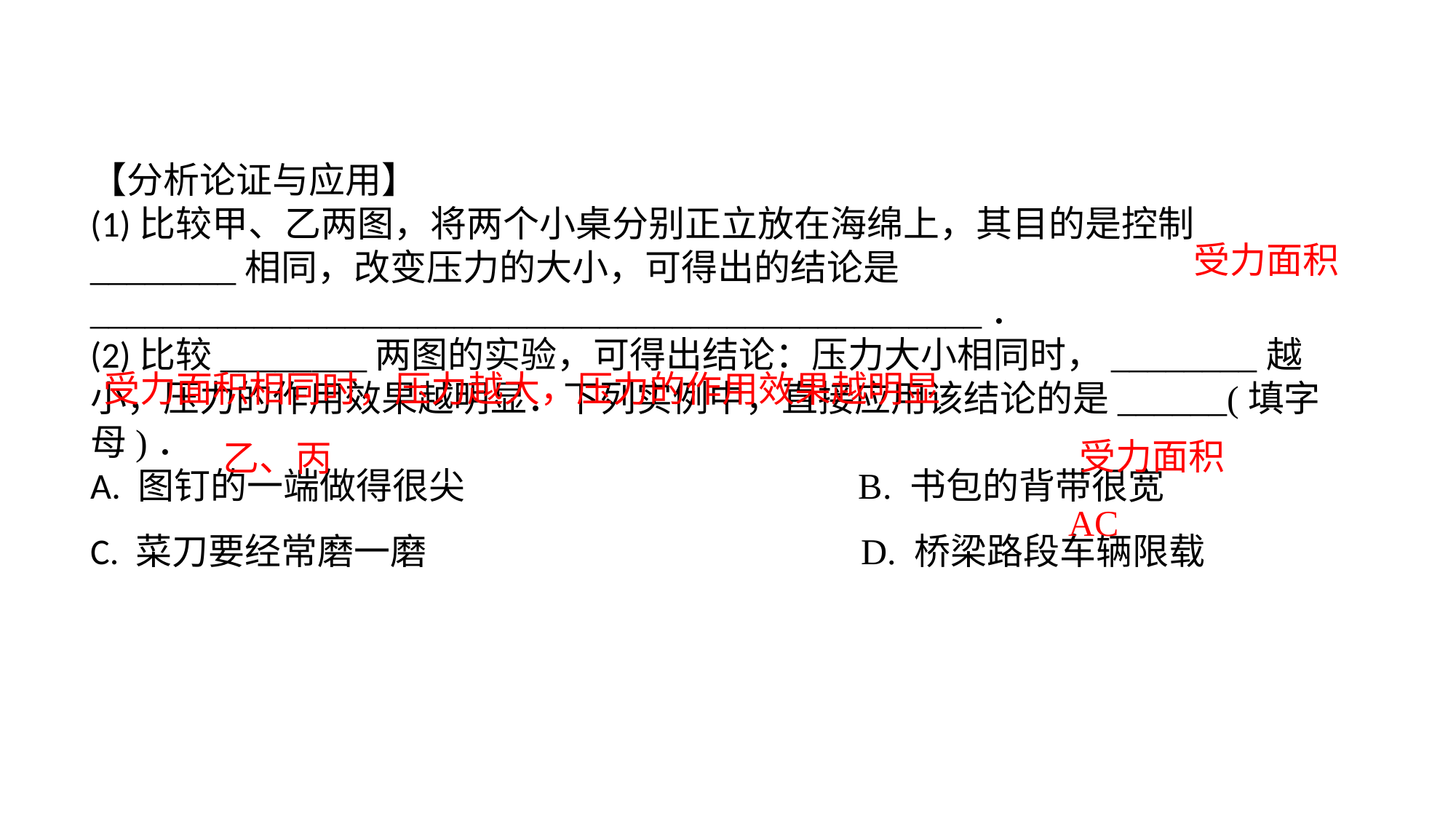

【分析论证与应用】(1)比较甲、乙两图，将两个小桌分别正立放在海绵上，其目的是控制________相同，改变压力的大小，可得出的结论是_________________________________________________．(2)比较________两图的实验，可得出结论：压力大小相同时，________越小，压力的作用效果越明显．下列实例中，直接应用该结论的是______(填字母)．A. 图钉的一端做得很尖                                               B. 书包的背带很宽C. 菜刀要经常磨一磨                                                    D. 桥梁路段车辆限载
受力面积
受力面积相同时，压力越大，压力的作用效果越明显
受力面积
乙、丙
AC